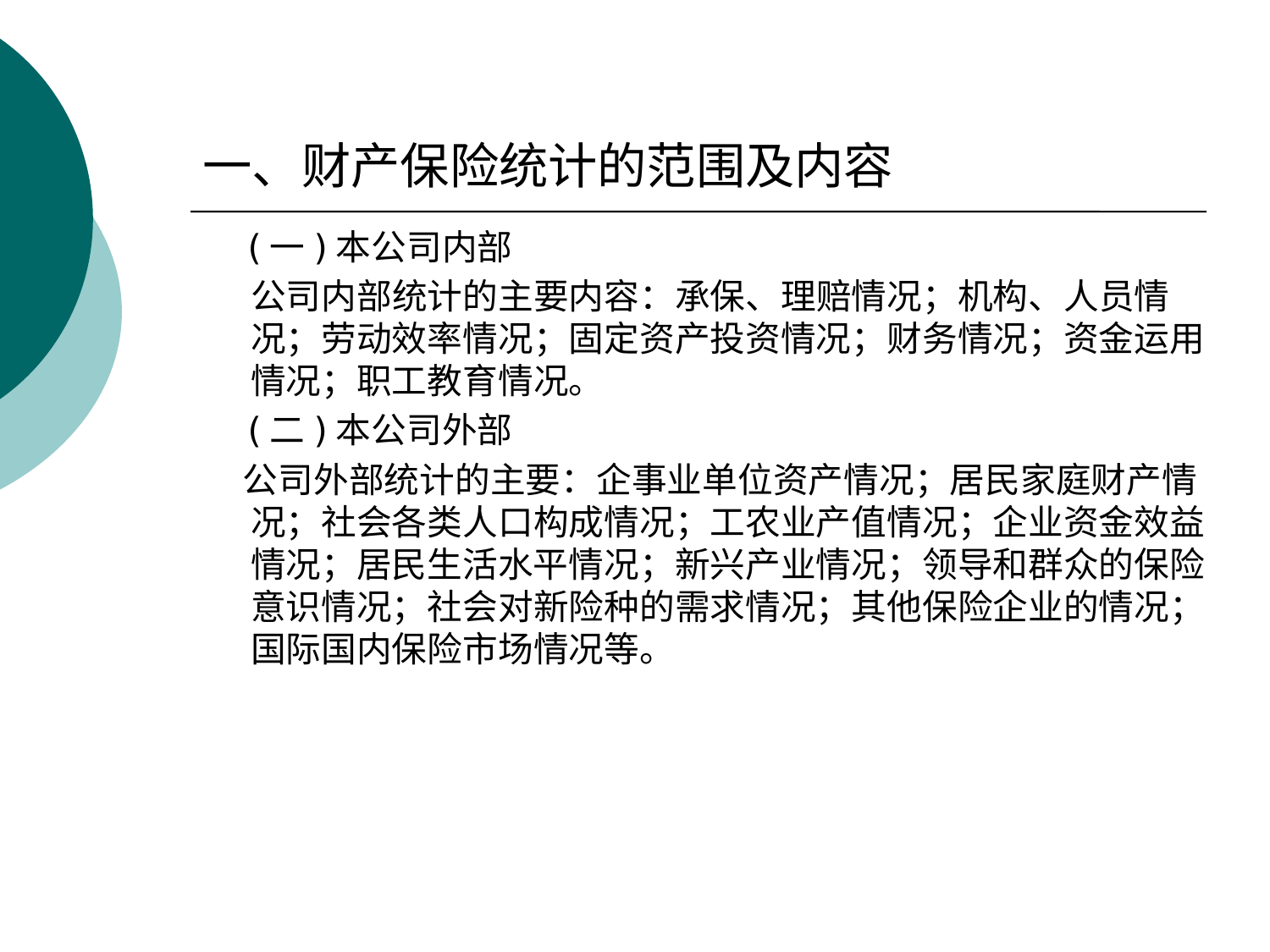

# 一、财产保险统计的范围及内容
    (一)本公司内部
     公司内部统计的主要内容：承保、理赔情况；机构、人员情况；劳动效率情况；固定资产投资情况；财务情况；资金运用情况；职工教育情况。
    (二)本公司外部
    公司外部统计的主要：企事业单位资产情况；居民家庭财产情况；社会各类人口构成情况；工农业产值情况；企业资金效益情况；居民生活水平情况；新兴产业情况；领导和群众的保险意识情况；社会对新险种的需求情况；其他保险企业的情况；国际国内保险市场情况等。